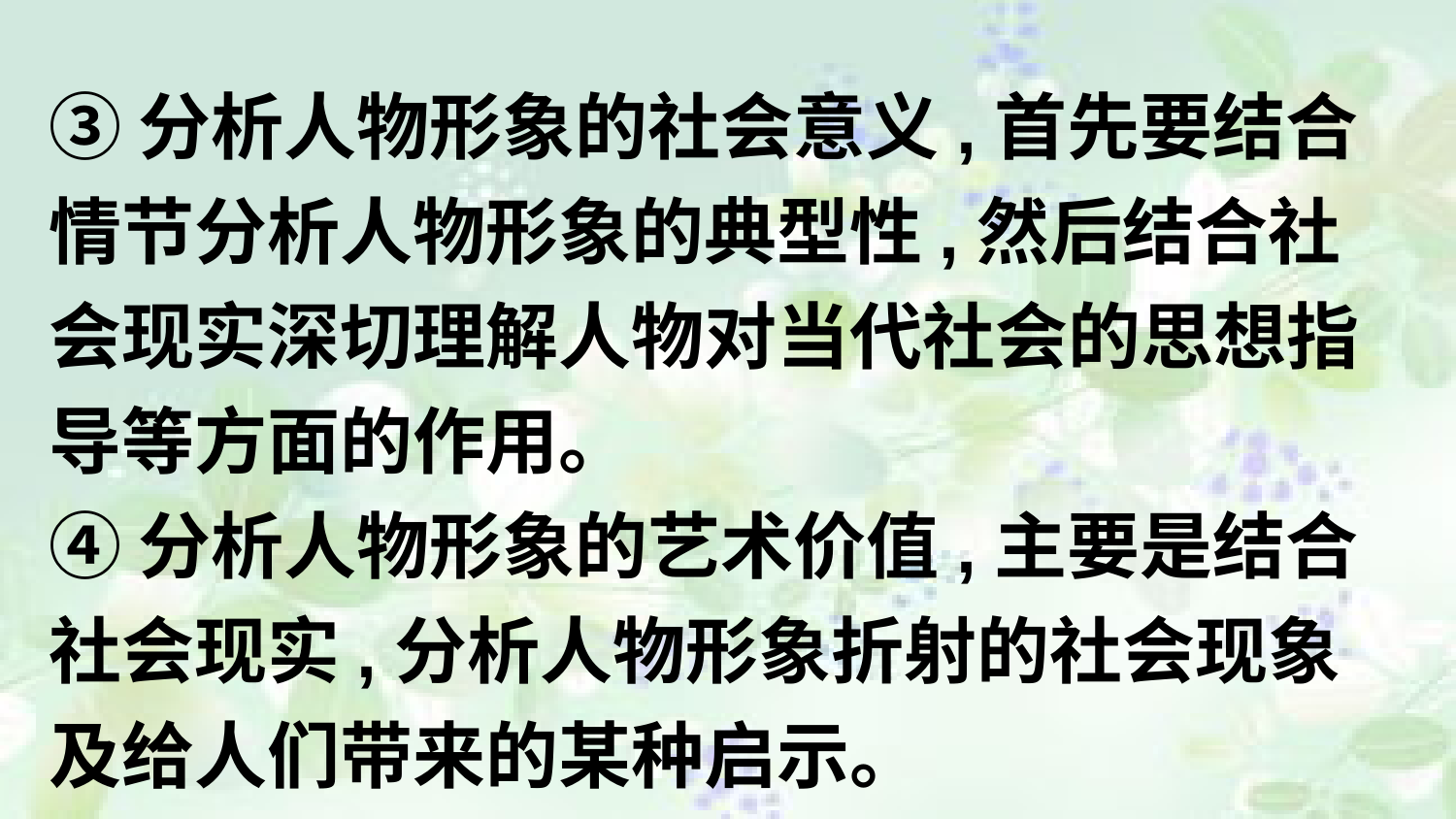

③分析人物形象的社会意义,首先要结合情节分析人物形象的典型性,然后结合社会现实深切理解人物对当代社会的思想指导等方面的作用。
④分析人物形象的艺术价值,主要是结合社会现实,分析人物形象折射的社会现象及给人们带来的某种启示。